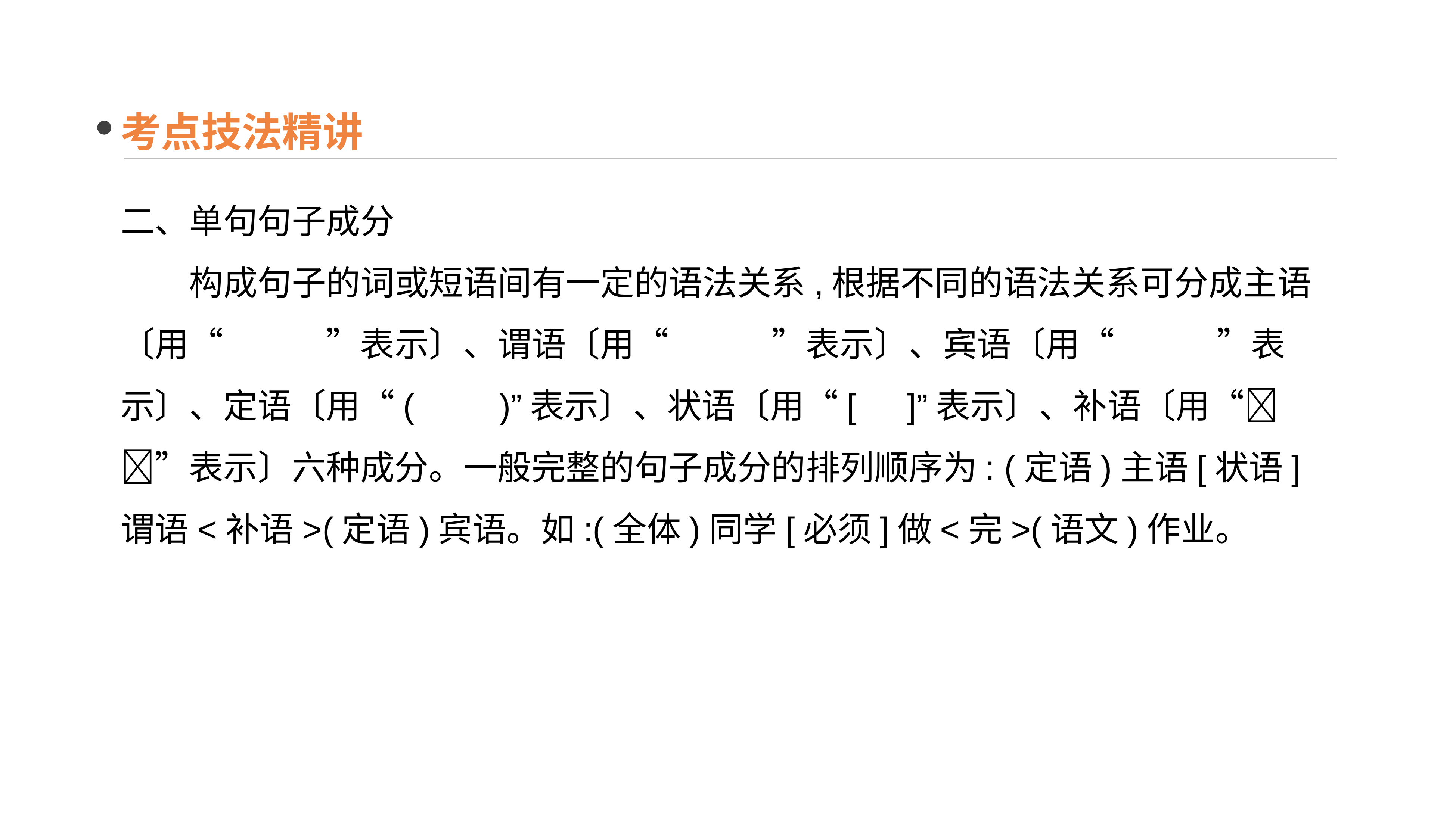

考点技法精讲

二、单句句子成分
　　构成句子的词或短语间有一定的语法关系,根据不同的语法关系可分成主语〔用“　　　”表示〕、谓语〔用“　　　”表示〕、宾语〔用“　　　”表示〕、定语〔用“(　　)”表示〕、状语〔用“[　]”表示〕、补语〔用“􀎮　􀎯”表示〕六种成分。一般完整的句子成分的排列顺序为: (定语)主语[状语]谓语<补语>(定语)宾语。如:(全体)同学[必须]做<完>(语文)作业。